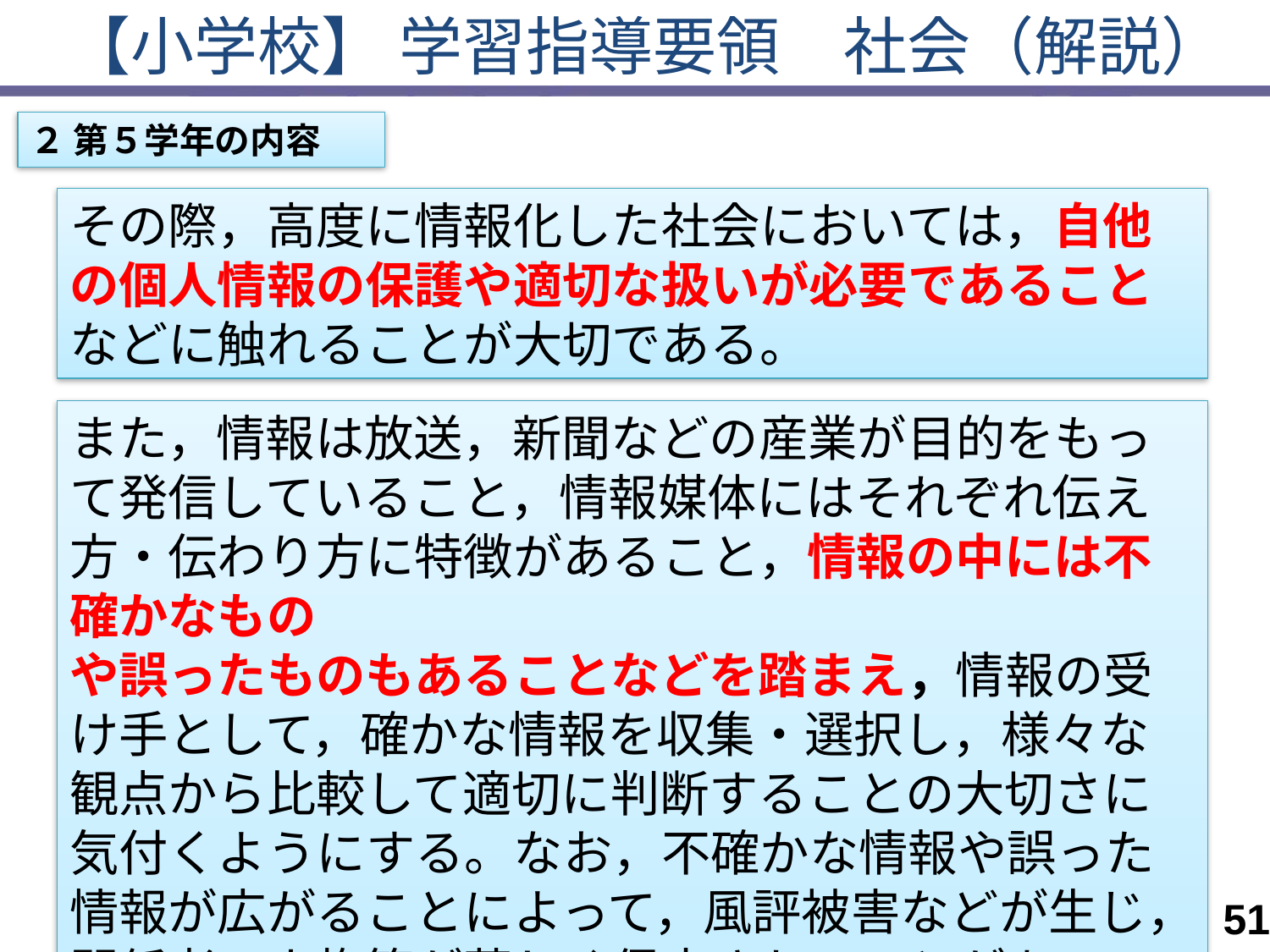

【小学校】 学習指導要領　社会（解説）
２ 第５学年の内容
その際，高度に情報化した社会においては，自他の個人情報の保護や適切な扱いが必要であることなどに触れることが大切である。
また，情報は放送，新聞などの産業が目的をもって発信していること，情報媒体にはそれぞれ伝え方・伝わり方に特徴があること，情報の中には不確かなもの
や誤ったものもあることなどを踏まえ，情報の受け手として，確かな情報を収集・選択し，様々な観点から比較して適切に判断することの大切さに気付くようにする。なお，不確かな情報や誤った情報が広がることによって，風評被害などが生じ，関係者の人権等が著しく侵害されることがあることにも触れるようにする。
51